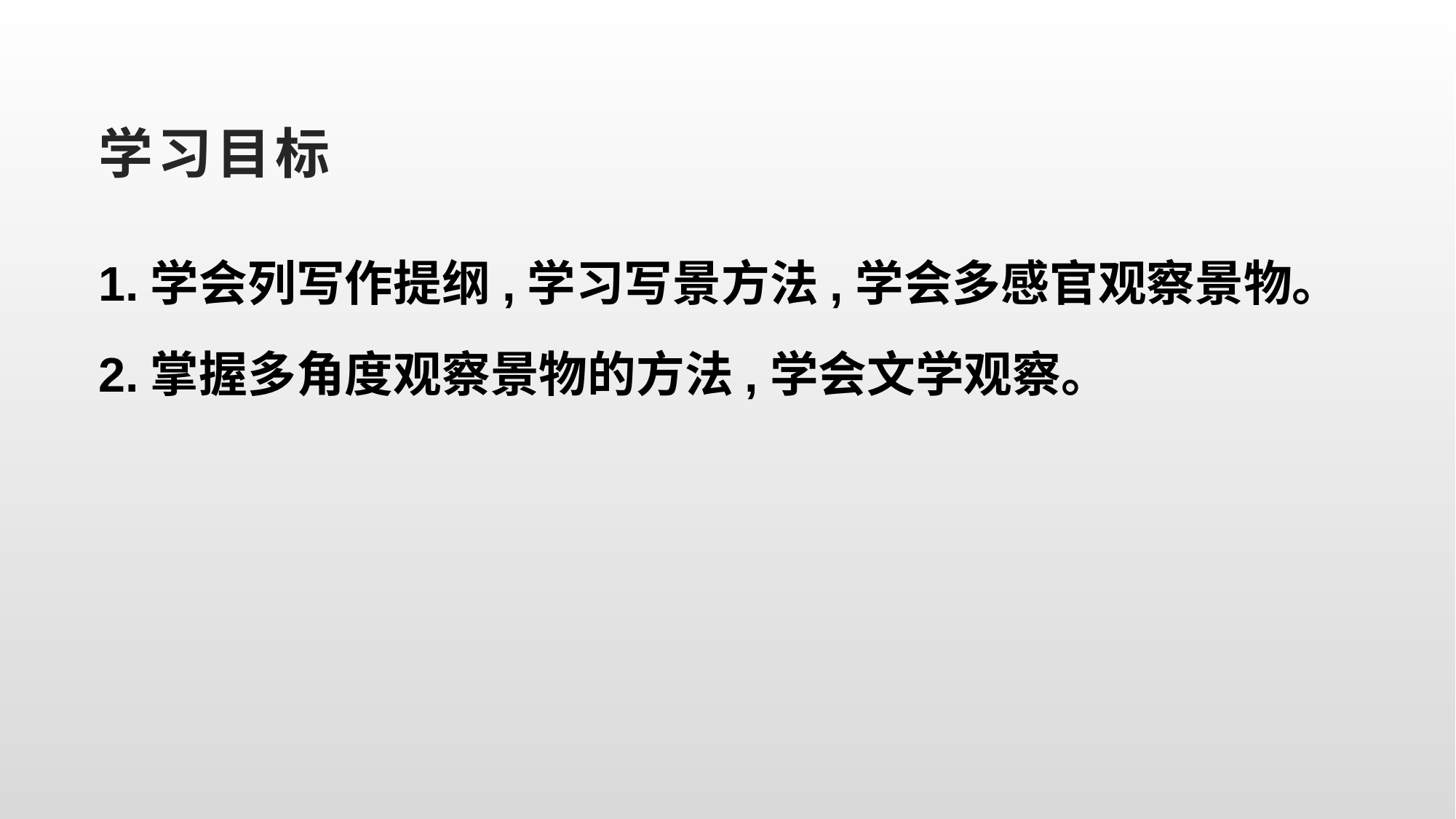

# 学习目标
1.学会列写作提纲,学习写景方法,学会多感官观察景物。

2.掌握多角度观察景物的方法,学会文学观察。